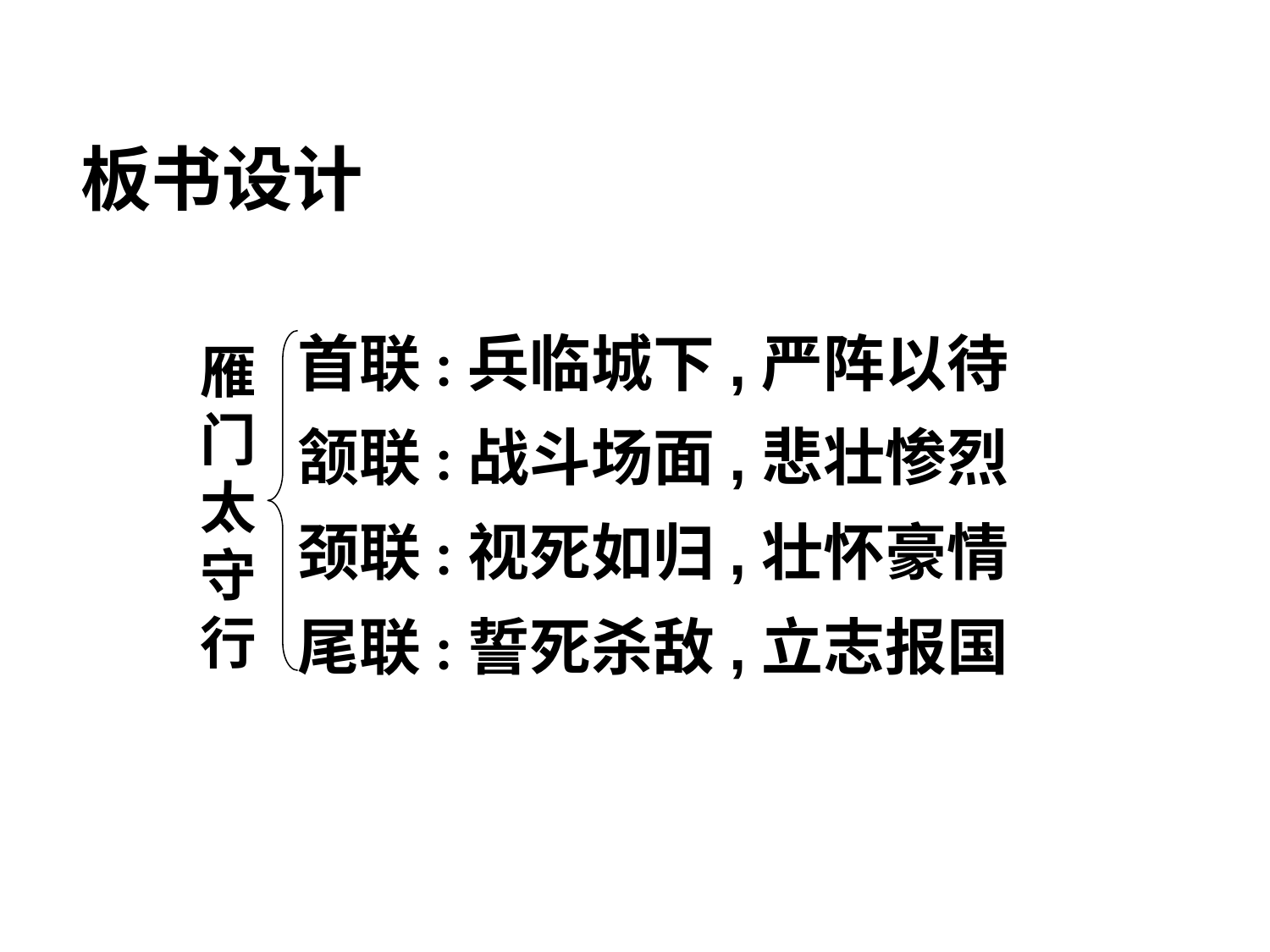

板书设计
首联:兵临城下,严阵以待
颔联:战斗场面,悲壮惨烈
颈联:视死如归,壮怀豪情
尾联:誓死杀敌,立志报国
雁门太守行